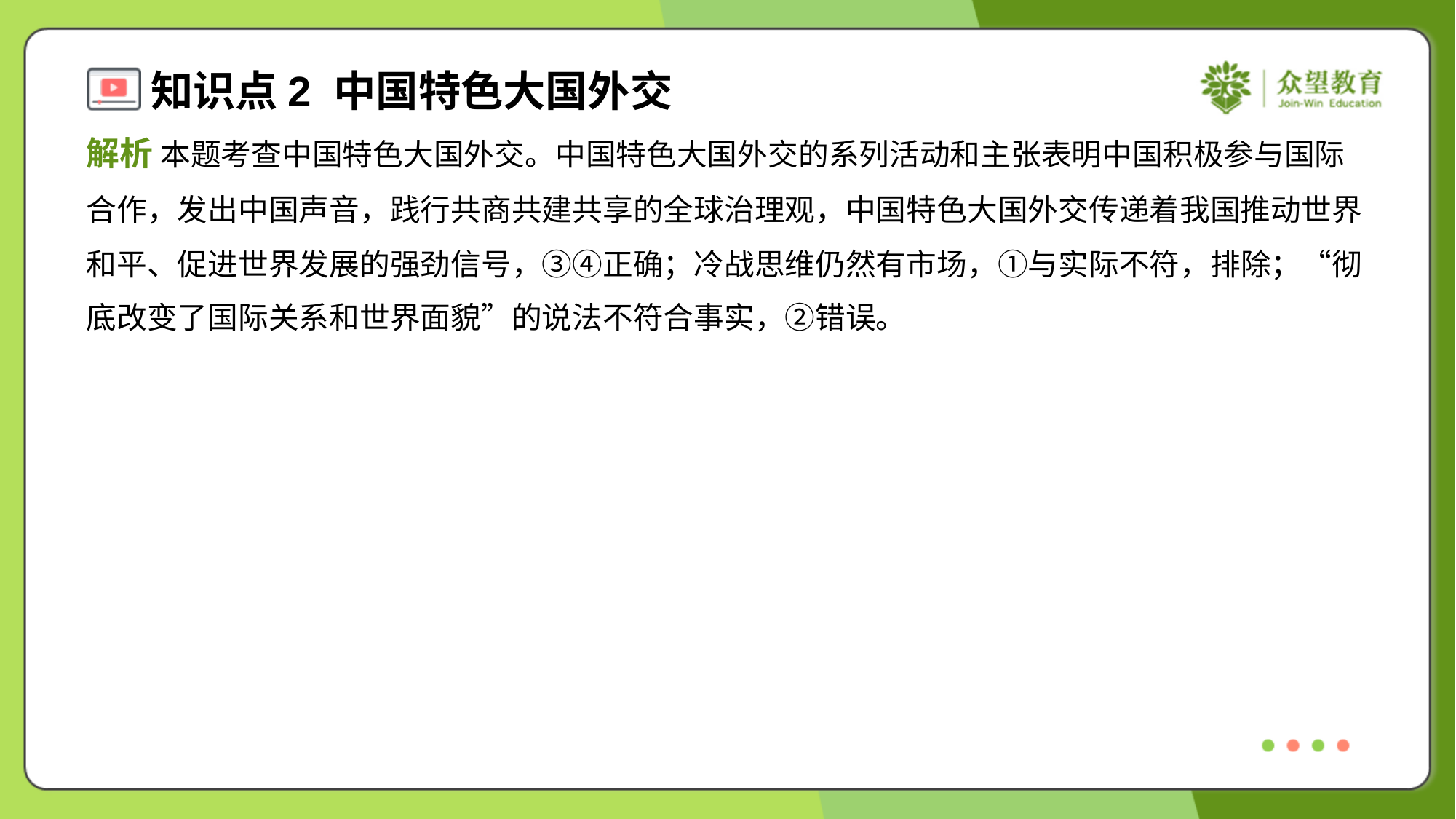

解析 本题考查中国特色大国外交。中国特色大国外交的系列活动和主张表明中国积极参与国际
合作，发出中国声音，践行共商共建共享的全球治理观，中国特色大国外交传递着我国推动世界
和平、促进世界发展的强劲信号，③④正确；冷战思维仍然有市场，①与实际不符，排除；“彻
底改变了国际关系和世界面貌”的说法不符合事实，②错误。